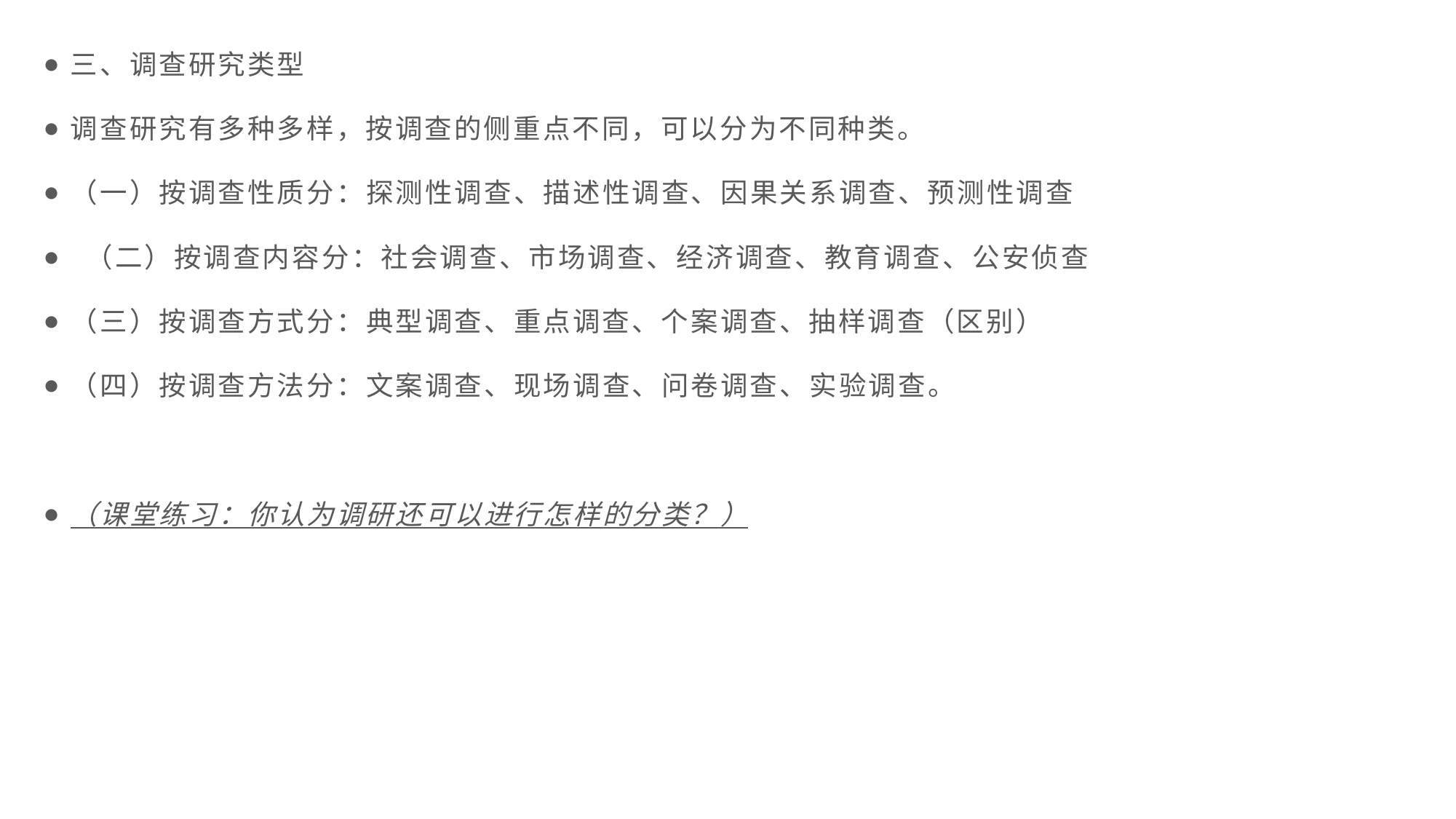

三、调查研究类型
调查研究有多种多样，按调查的侧重点不同，可以分为不同种类。
（一）按调查性质分：探测性调查、描述性调查、因果关系调查、预测性调查
 （二）按调查内容分：社会调查、市场调查、经济调查、教育调查、公安侦查
（三）按调查方式分：典型调查、重点调查、个案调查、抽样调查（区别）
（四）按调查方法分：文案调查、现场调查、问卷调查、实验调查。

（课堂练习：你认为调研还可以进行怎样的分类？）
6